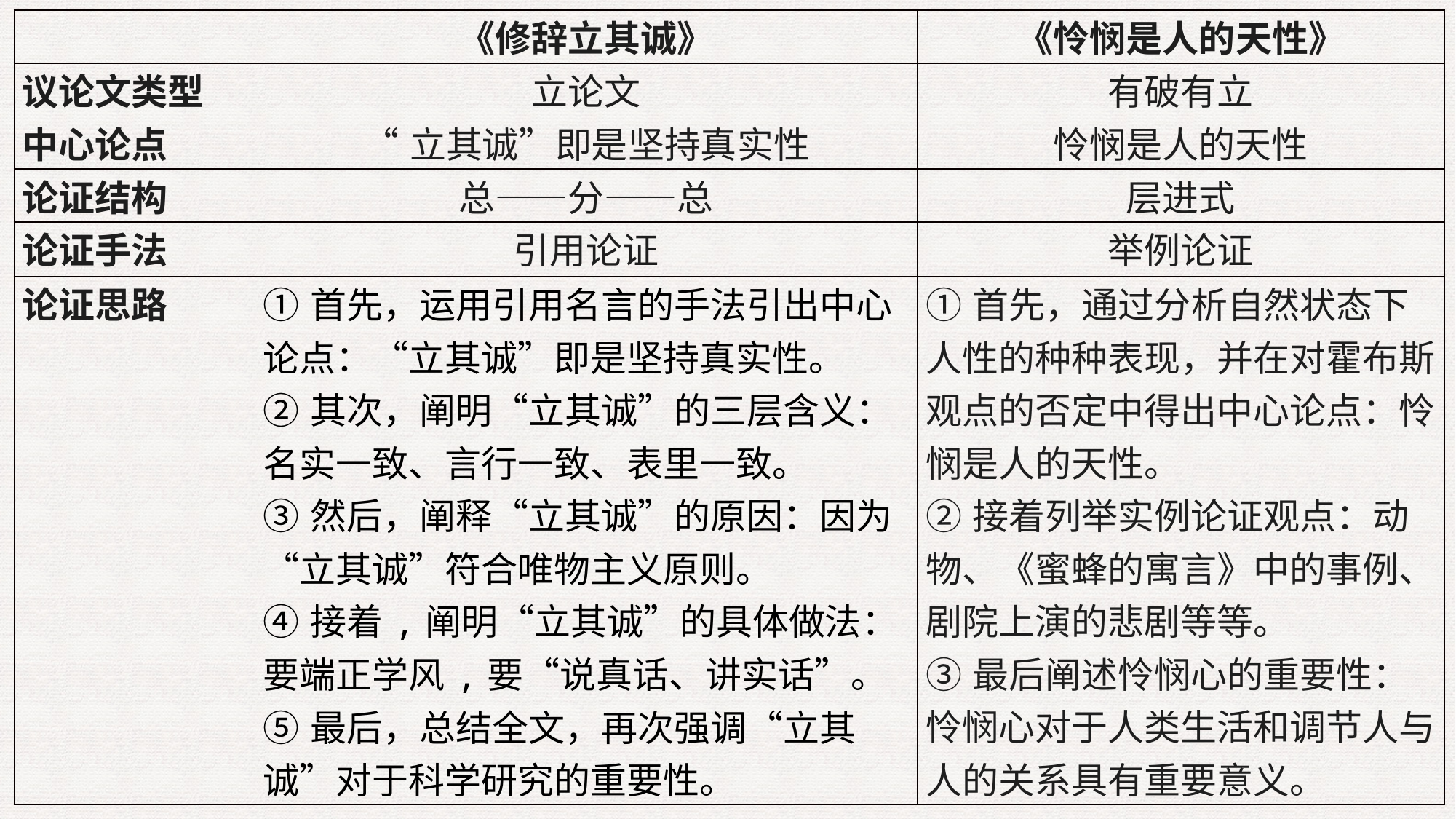

|  | 《修辞立其诚》 | 《怜悯是人的天性》 |
| --- | --- | --- |
| 议论文类型 | 立论文 | 有破有立 |
| 中心论点 | “立其诚”即是坚持真实性 | 怜悯是人的天性 |
| 论证结构 | 总——分——总 | 层进式 |
| 论证手法 | 引用论证 | 举例论证 |
| 论证思路 | ①首先，运用引用名言的手法引出中心论点：“立其诚”即是坚持真实性。 ②其次，阐明“立其诚”的三层含义：名实一致、言行一致、表里一致。 ③然后，阐释“立其诚”的原因：因为“立其诚”符合唯物主义原则。 ④接着,阐明“立其诚”的具体做法：要端正学风,要“说真话、讲实话”。 ⑤最后，总结全文，再次强调“立其诚”对于科学研究的重要性。 | ①首先，通过分析自然状态下人性的种种表现，并在对霍布斯观点的否定中得出中心论点：怜悯是人的天性。 ②接着列举实例论证观点：动物、《蜜蜂的寓言》中的事例、剧院上演的悲剧等等。 ③最后阐述怜悯心的重要性：怜悯心对于人类生活和调节人与人的关系具有重要意义。 |